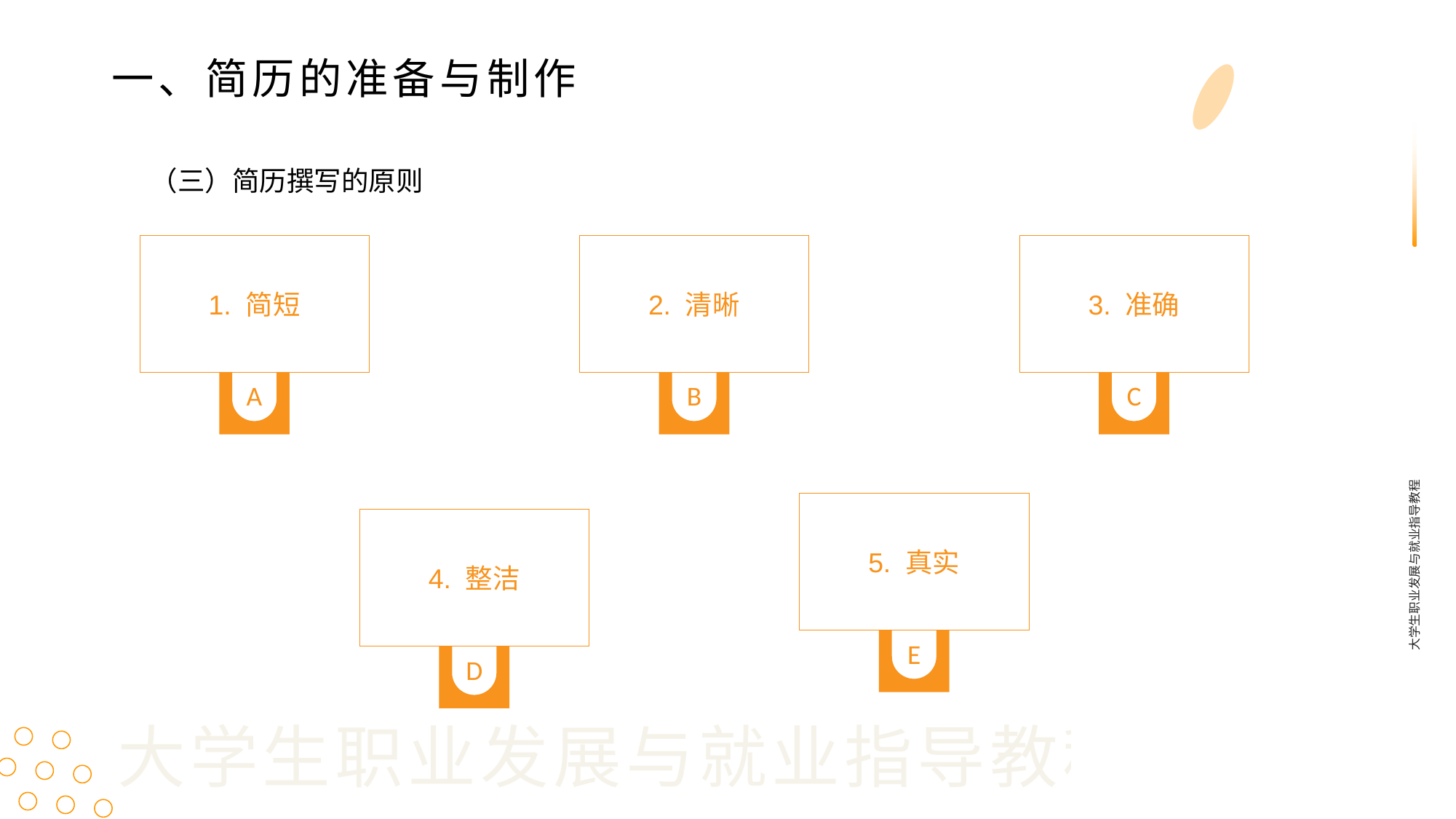

一、简历的准备与制作

（三）简历撰写的原则
1. 简短
A
2. 清晰
B
3. 准确
C

大学生职业发展与就业指导教程
5. 真实
E
4. 整洁
D

大学生职业发展与就业指导教程